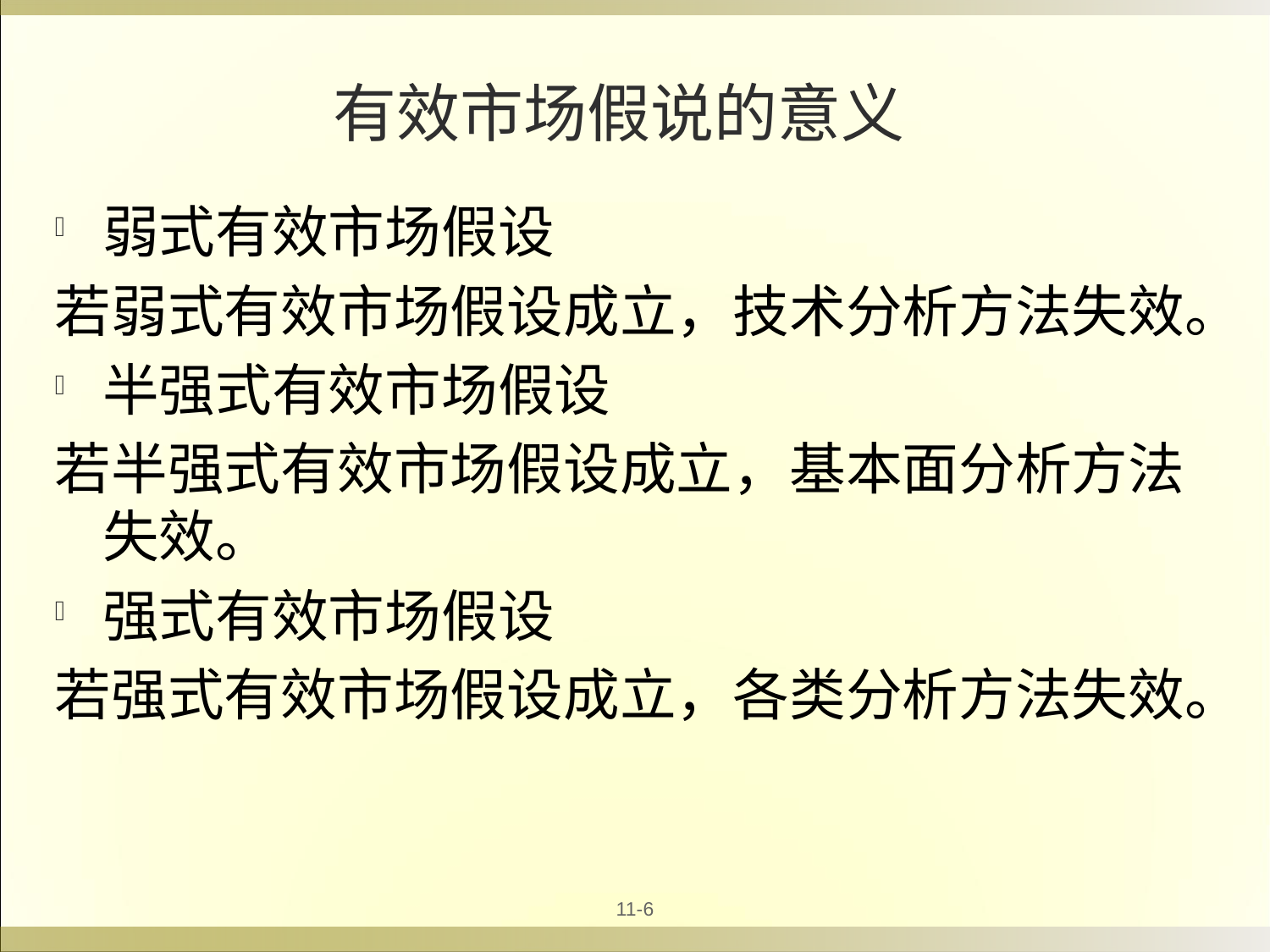

有效市场假说的意义
弱式有效市场假设
若弱式有效市场假设成立，技术分析方法失效。
半强式有效市场假设
若半强式有效市场假设成立，基本面分析方法失效。
强式有效市场假设
若强式有效市场假设成立，各类分析方法失效。

11-6